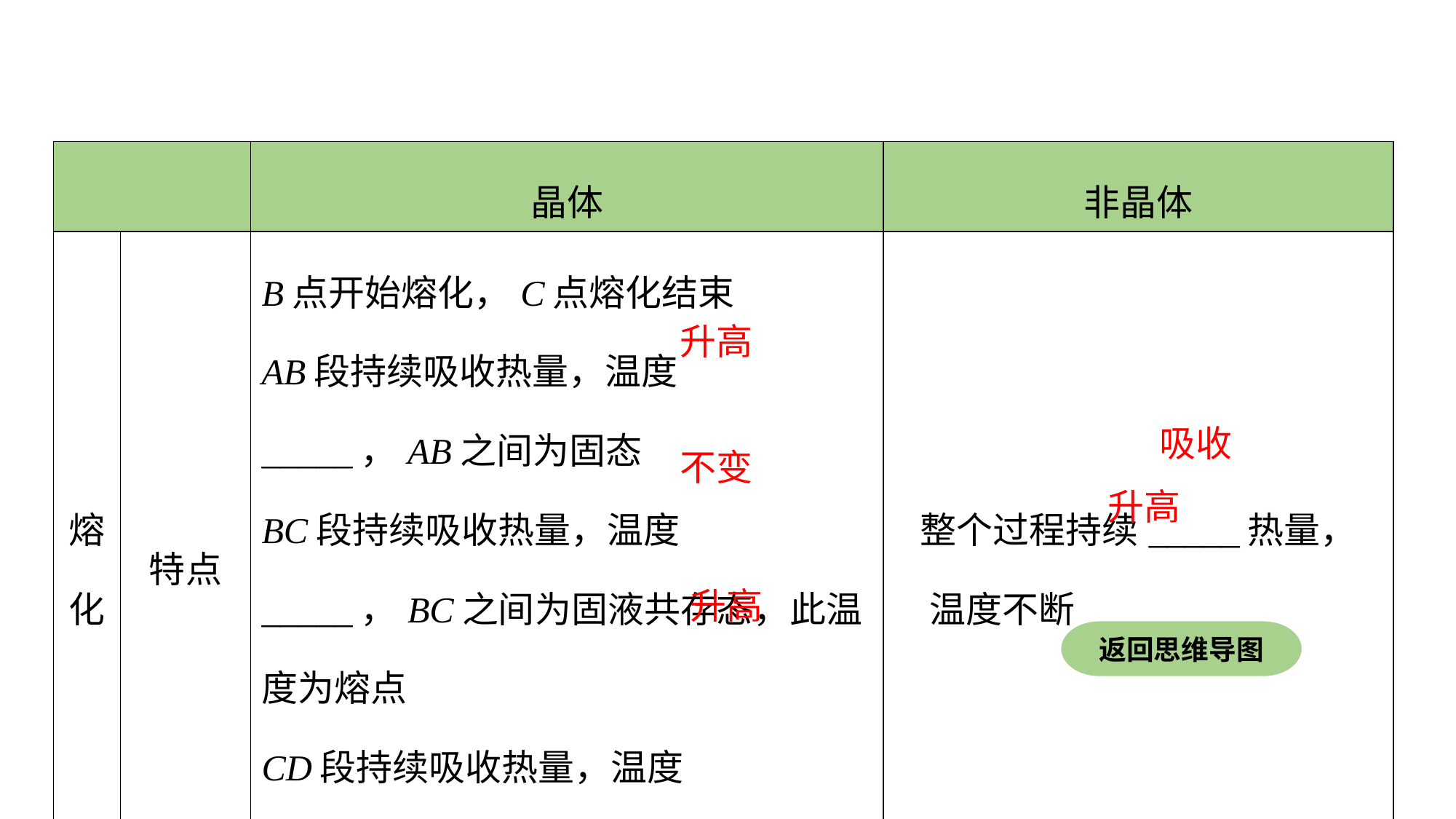

|  |  | 晶体 | 非晶体 |
| --- | --- | --- | --- |
| 熔化 | 特点 | B点开始熔化，C点熔化结束 AB段持续吸收热量，温度\_\_\_\_\_，AB之间为固态 BC段持续吸收热量，温度\_\_\_\_\_，BC之间为固液共存态，此温度为熔点 CD段持续吸收热量，温度\_\_\_\_\_，CD之间为液态 | 整个过程持续\_\_\_\_\_热量， 温度不断\_\_\_\_\_ |
升高
吸收
不变
升高
升高
返回思维导图